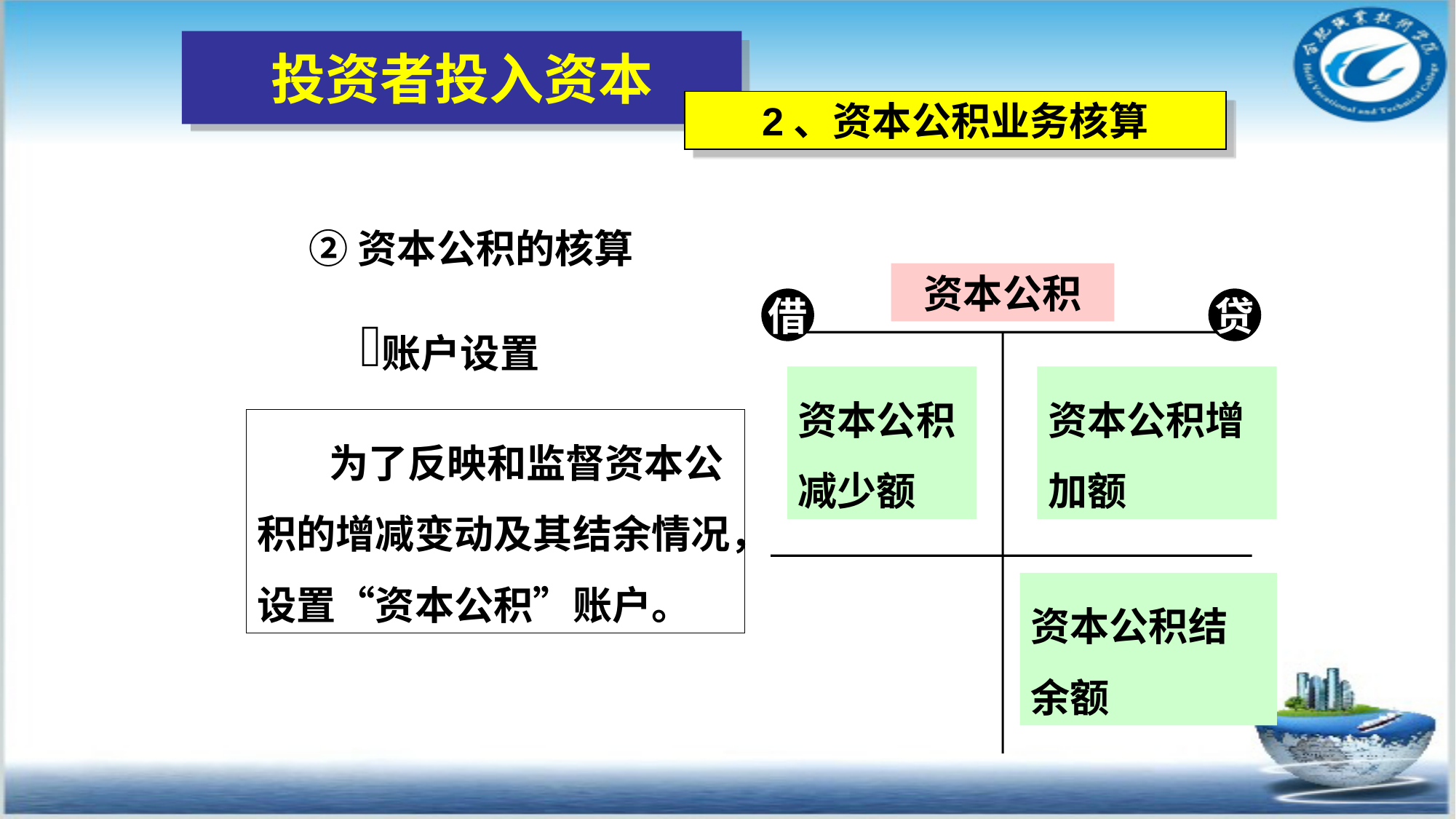

# 投资者投入资本
2、资本公积业务核算
②资本公积的核算
资本公积
借
贷
账户设置

资本公积减少额
资本公积增加额
       为了反映和监督资本公积的增减变动及其结余情况，设置“资本公积”账户。

资本公积结余额